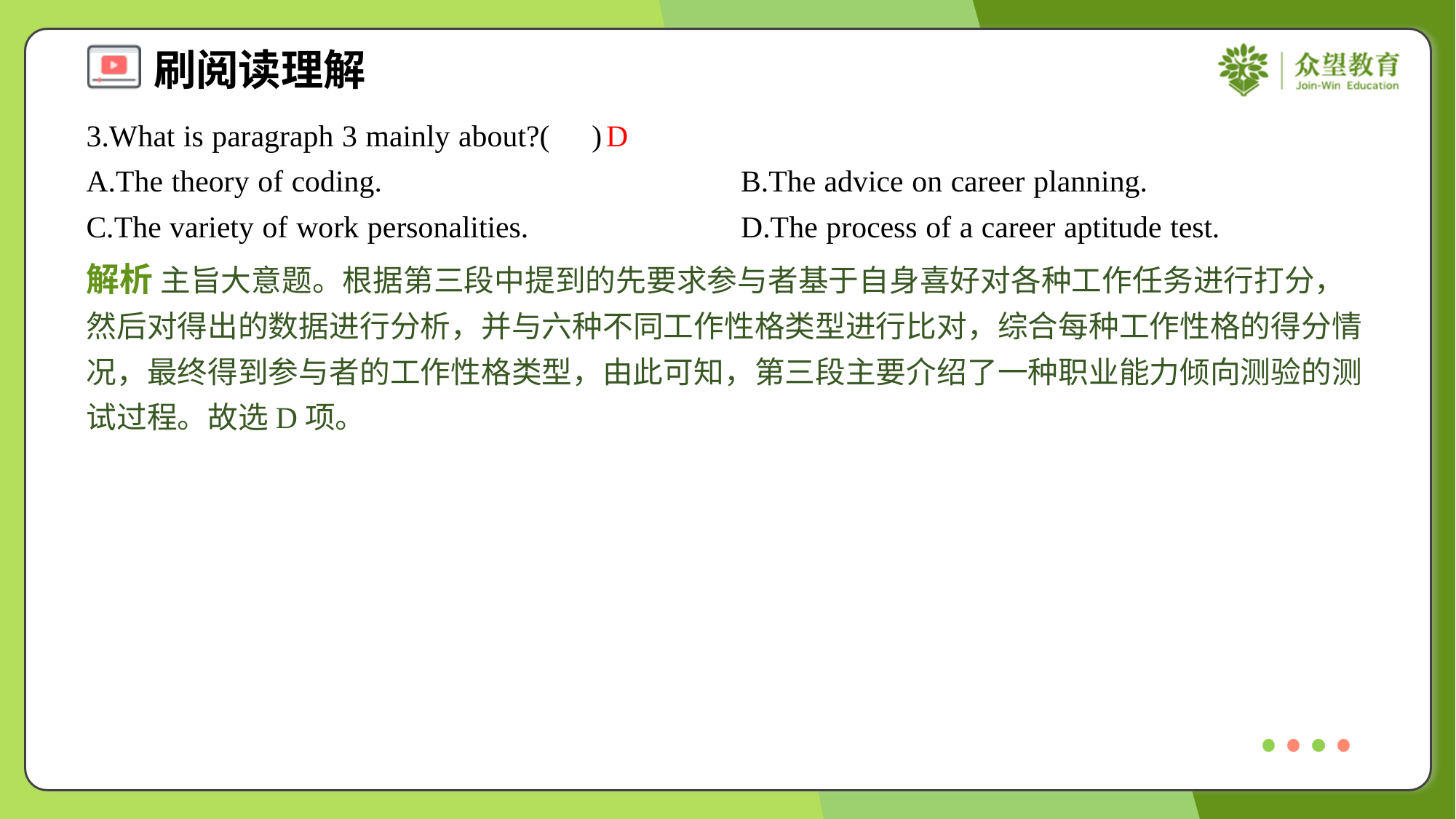

3.What is paragraph 3 mainly about?(     )
D
A.The theory of coding.	B.The advice on career planning.
C.The variety of work personalities.	D.The process of a career aptitude test.
解析 主旨大意题。根据第三段中提到的先要求参与者基于自身喜好对各种工作任务进行打分，然后对得出的数据进行分析，并与六种不同工作性格类型进行比对，综合每种工作性格的得分情况，最终得到参与者的工作性格类型，由此可知，第三段主要介绍了一种职业能力倾向测验的测试过程。故选D项。